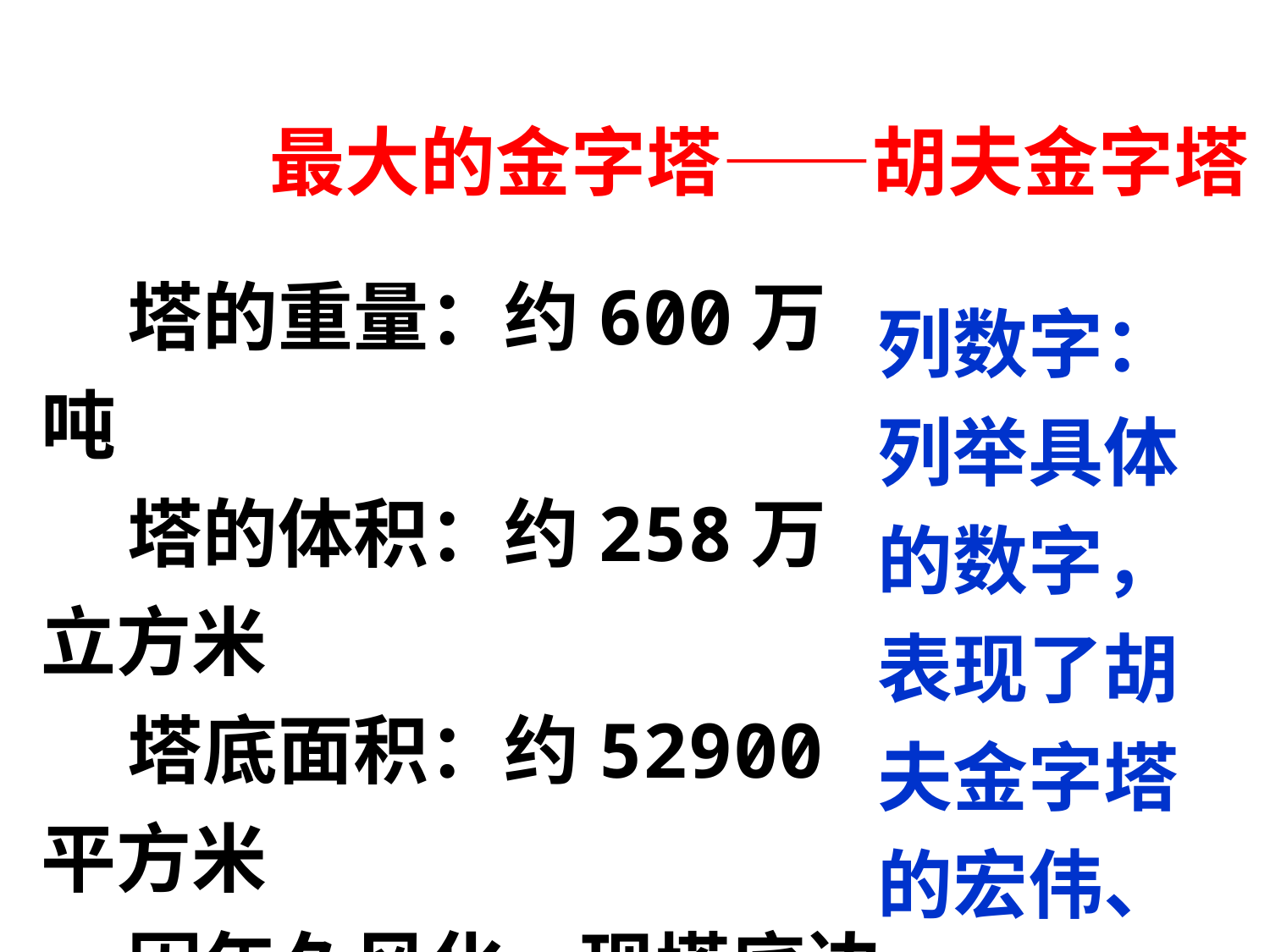

最大的金字塔——胡夫金字塔
    塔的重量：约600万吨
    塔的体积：约258万立方米
    塔底面积：约52900平方米
    因年久风化，现塔底边长220多米，塔高约137米。
列数字：列举具体的数字，表现了胡夫金字塔的宏伟、壮观。